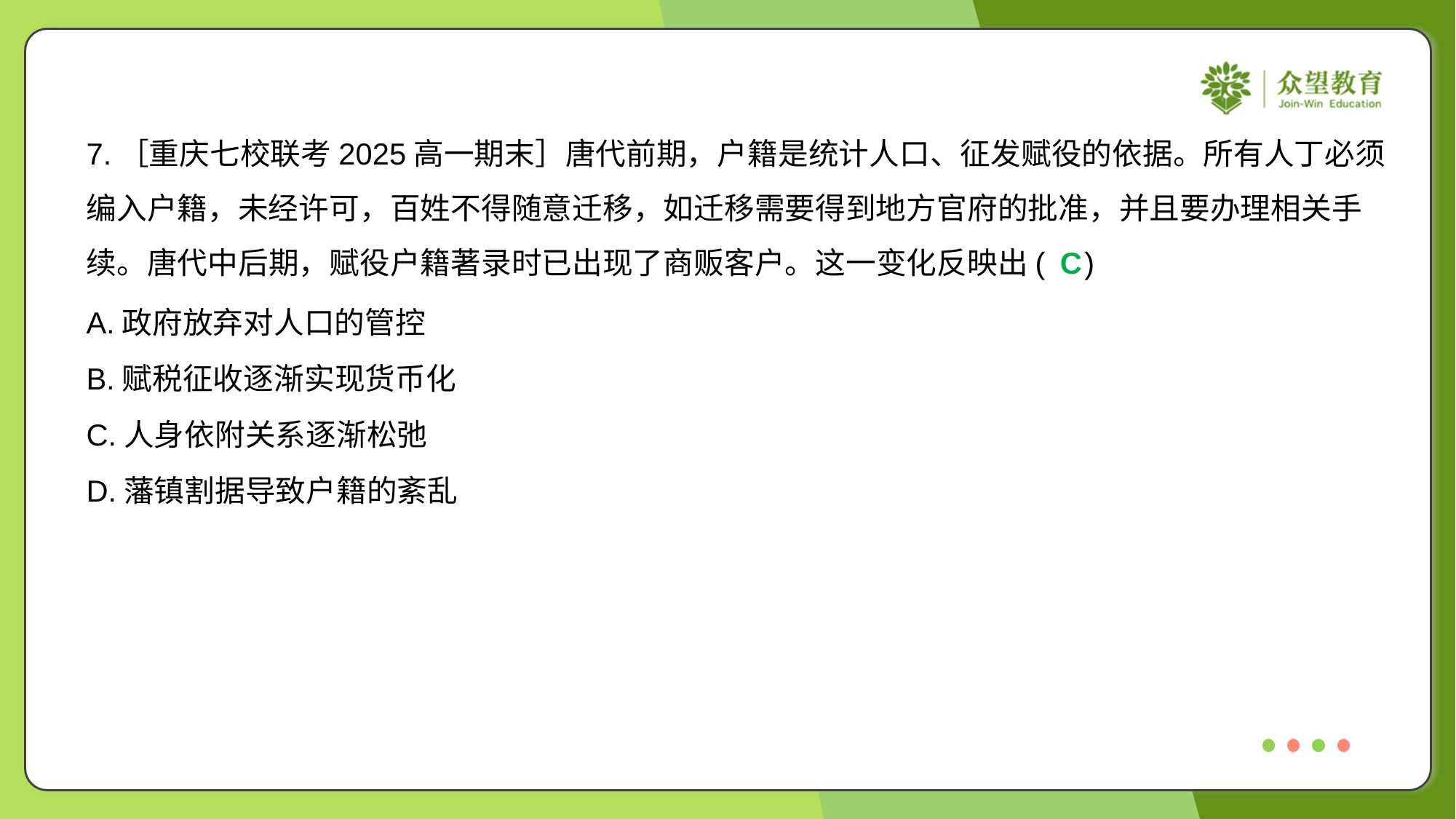

7.［重庆七校联考2025高一期末］唐代前期，户籍是统计人口、征发赋役的依据。所有人丁必须
编入户籍，未经许可，百姓不得随意迁移，如迁移需要得到地方官府的批准，并且要办理相关手
续。唐代中后期，赋役户籍著录时已出现了商贩客户。这一变化反映出(     )
C
A.政府放弃对人口的管控
B.赋税征收逐渐实现货币化
C.人身依附关系逐渐松弛
D.藩镇割据导致户籍的紊乱